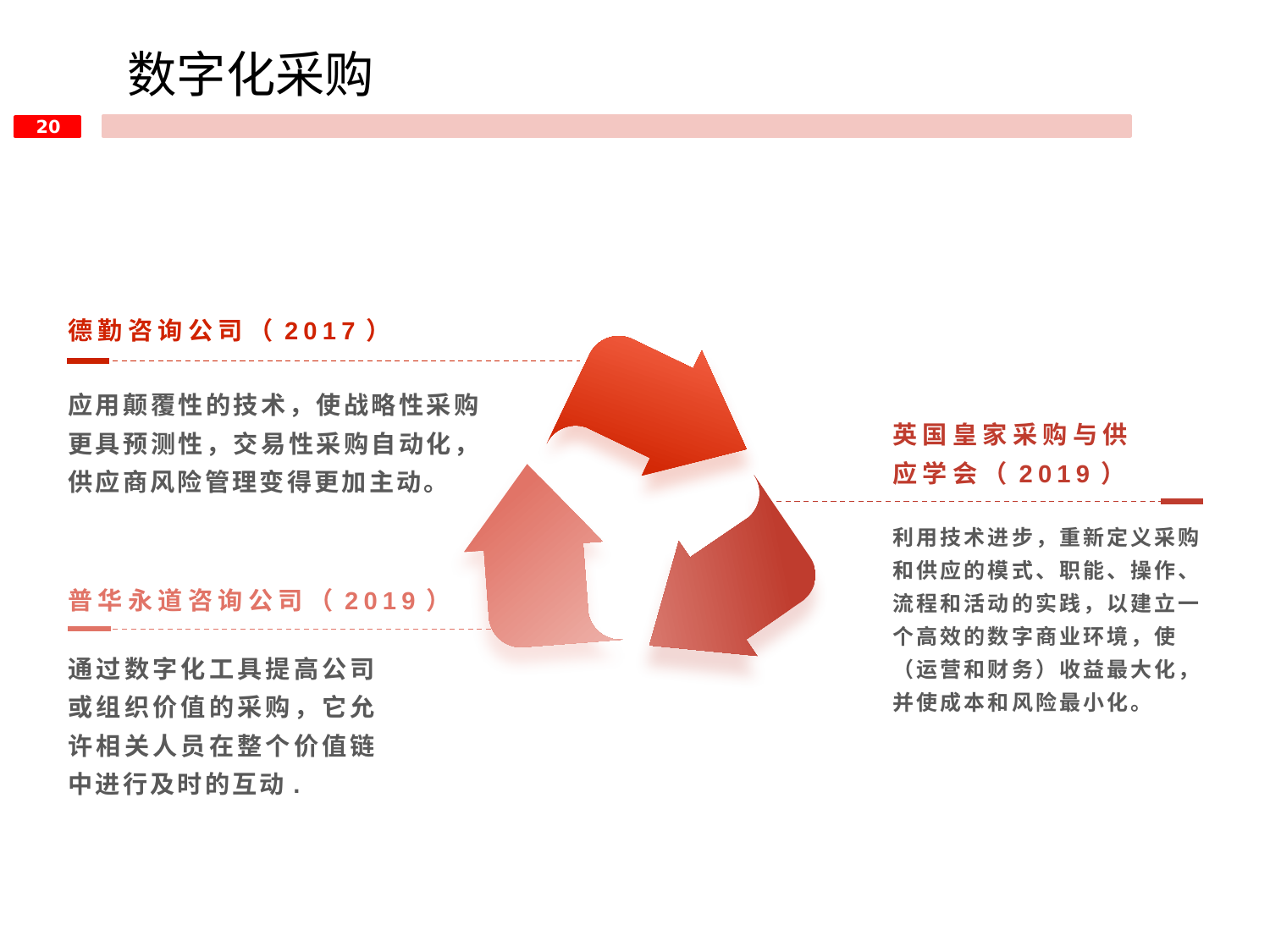

数字化采购
20

德勤咨询公司（2017）

应用颠覆性的技术，使战略性采购更具预测性，交易性采购自动化，供应商风险管理变得更加主动。
英国皇家采购与供应学会（2019）

利用技术进步，重新定义采购和供应的模式、职能、操作、流程和活动的实践，以建立一个高效的数字商业环境，使（运营和财务）收益最大化，并使成本和风险最小化。
普华永道咨询公司（2019）
通过数字化工具提高公司或组织价值的采购，它允许相关人员在整个价值链中进行及时的互动.